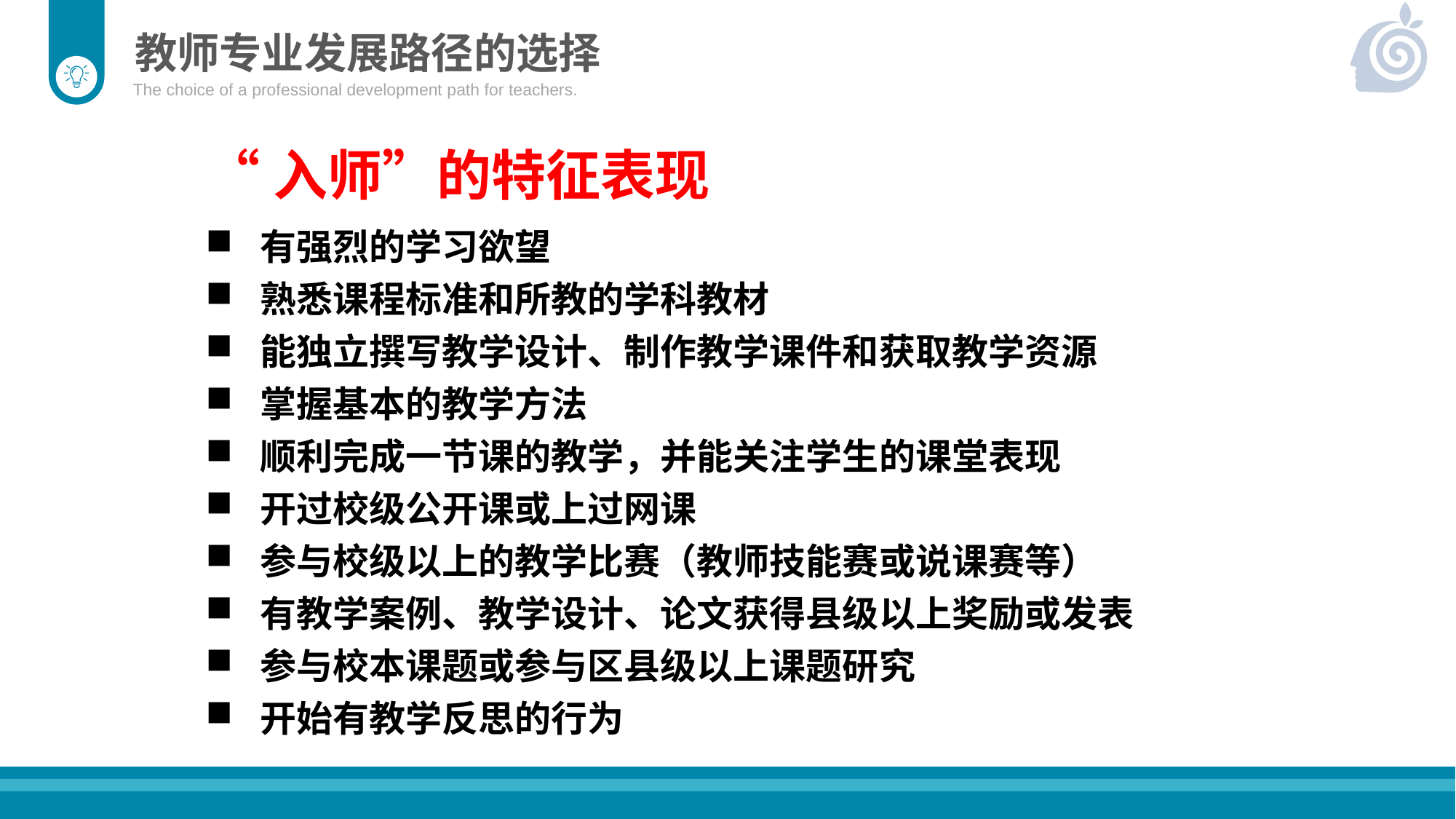

教师专业发展路径的选择
The choice of a professional development path for teachers.
“入师”的特征表现
有强烈的学习欲望
熟悉课程标准和所教的学科教材
能独立撰写教学设计、制作教学课件和获取教学资源
掌握基本的教学方法
顺利完成一节课的教学，并能关注学生的课堂表现
开过校级公开课或上过网课
参与校级以上的教学比赛（教师技能赛或说课赛等）
有教学案例、教学设计、论文获得县级以上奖励或发表
参与校本课题或参与区县级以上课题研究
开始有教学反思的行为